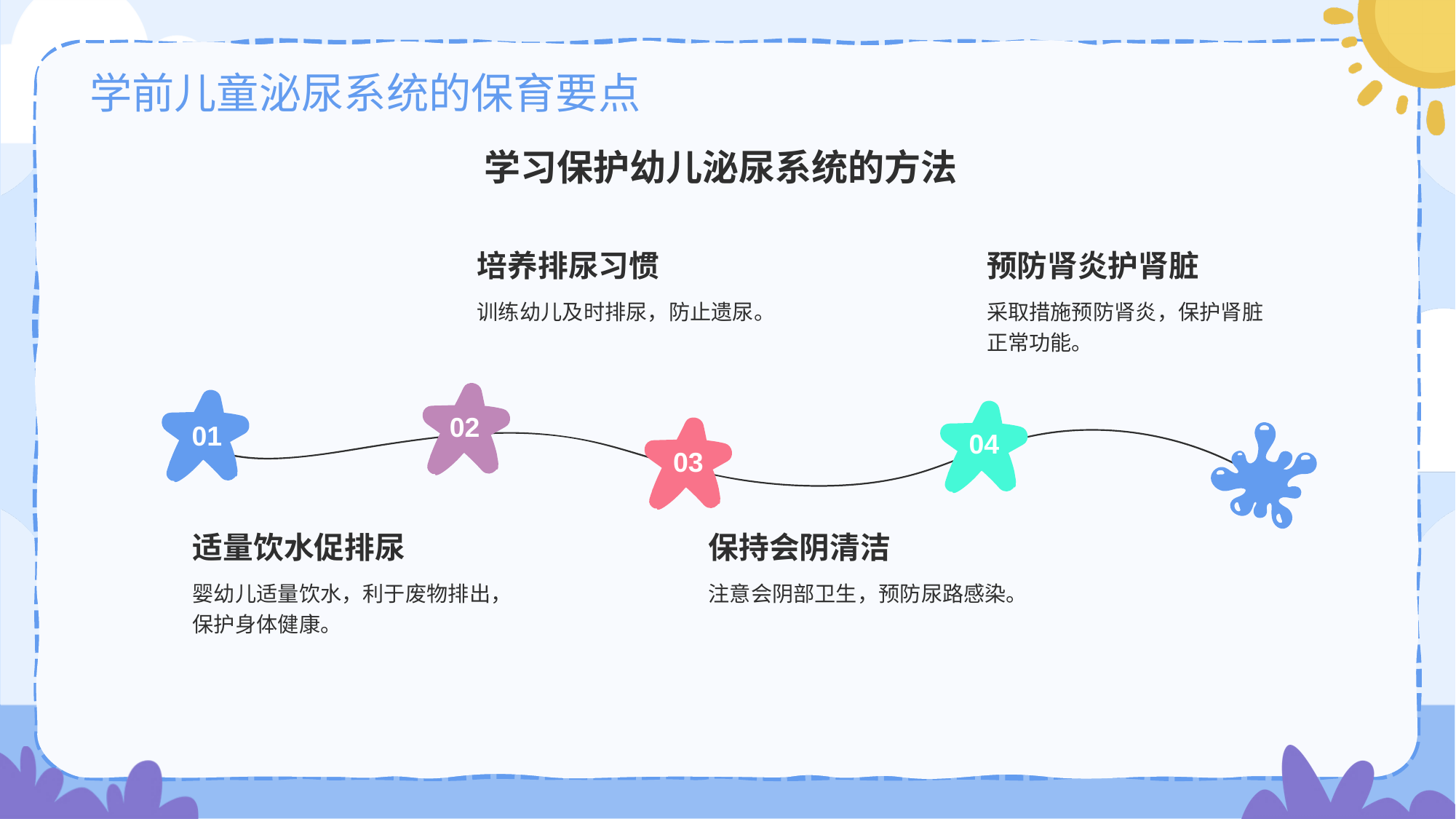

# 学前儿童泌尿系统的保育要点
学习保护幼儿泌尿系统的方法
培养排尿习惯
训练幼儿及时排尿，防止遗尿。

02
预防肾炎护肾脏
采取措施预防肾炎，保护肾脏正常功能。

04

01
适量饮水促排尿
婴幼儿适量饮水，利于废物排出，保护身体健康。

03
保持会阴清洁
注意会阴部卫生，预防尿路感染。